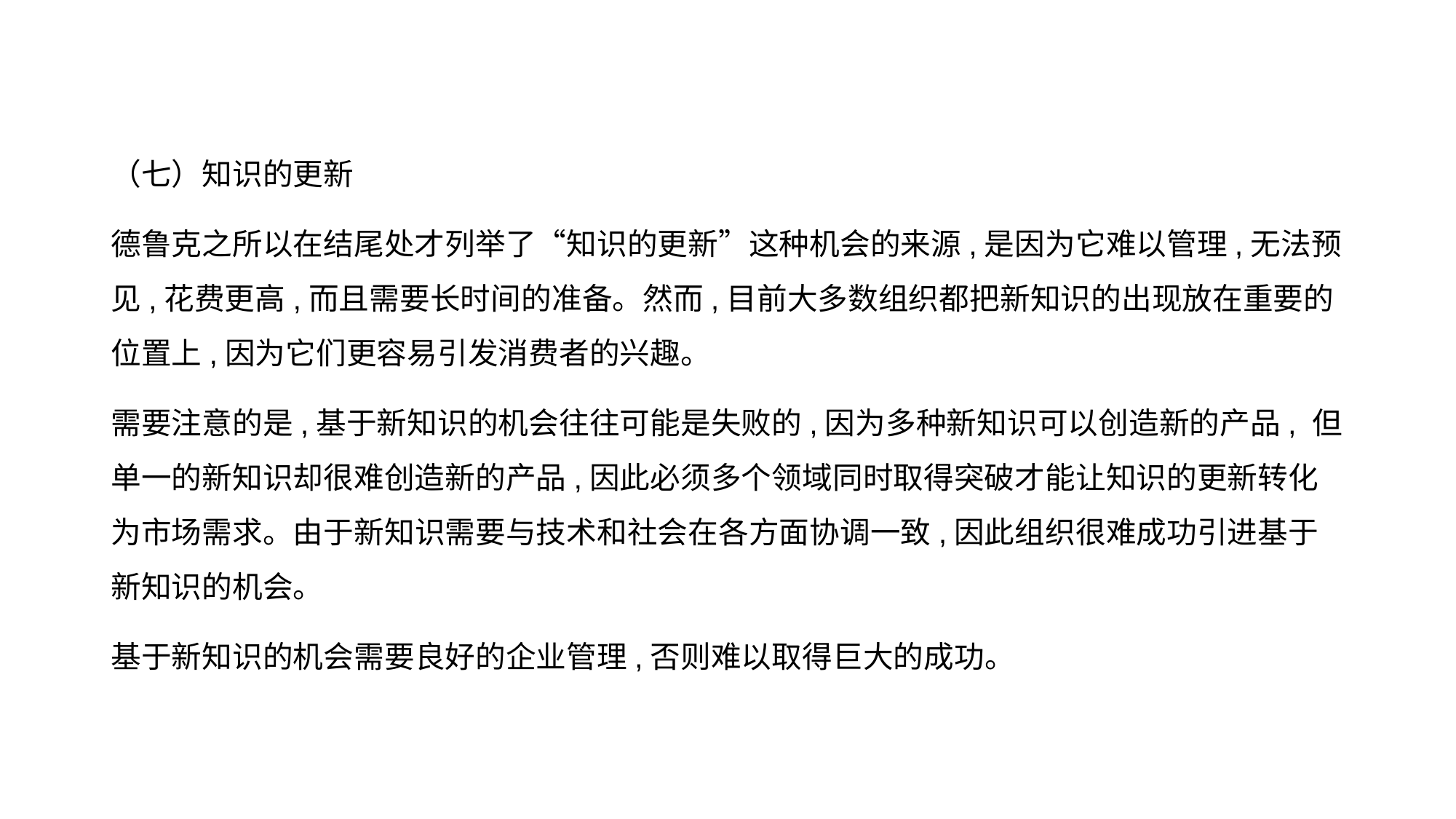

（七）知识的更新
德鲁克之所以在结尾处才列举了“知识的更新”这种机会的来源,是因为它难以管理,无法预见,花费更高,而且需要长时间的准备。然而,目前大多数组织都把新知识的出现放在重要的位置上,因为它们更容易引发消费者的兴趣。
需要注意的是,基于新知识的机会往往可能是失败的,因为多种新知识可以创造新的产品, 但单一的新知识却很难创造新的产品,因此必须多个领域同时取得突破才能让知识的更新转化为市场需求。由于新知识需要与技术和社会在各方面协调一致,因此组织很难成功引进基于新知识的机会。
基于新知识的机会需要良好的企业管理,否则难以取得巨大的成功。